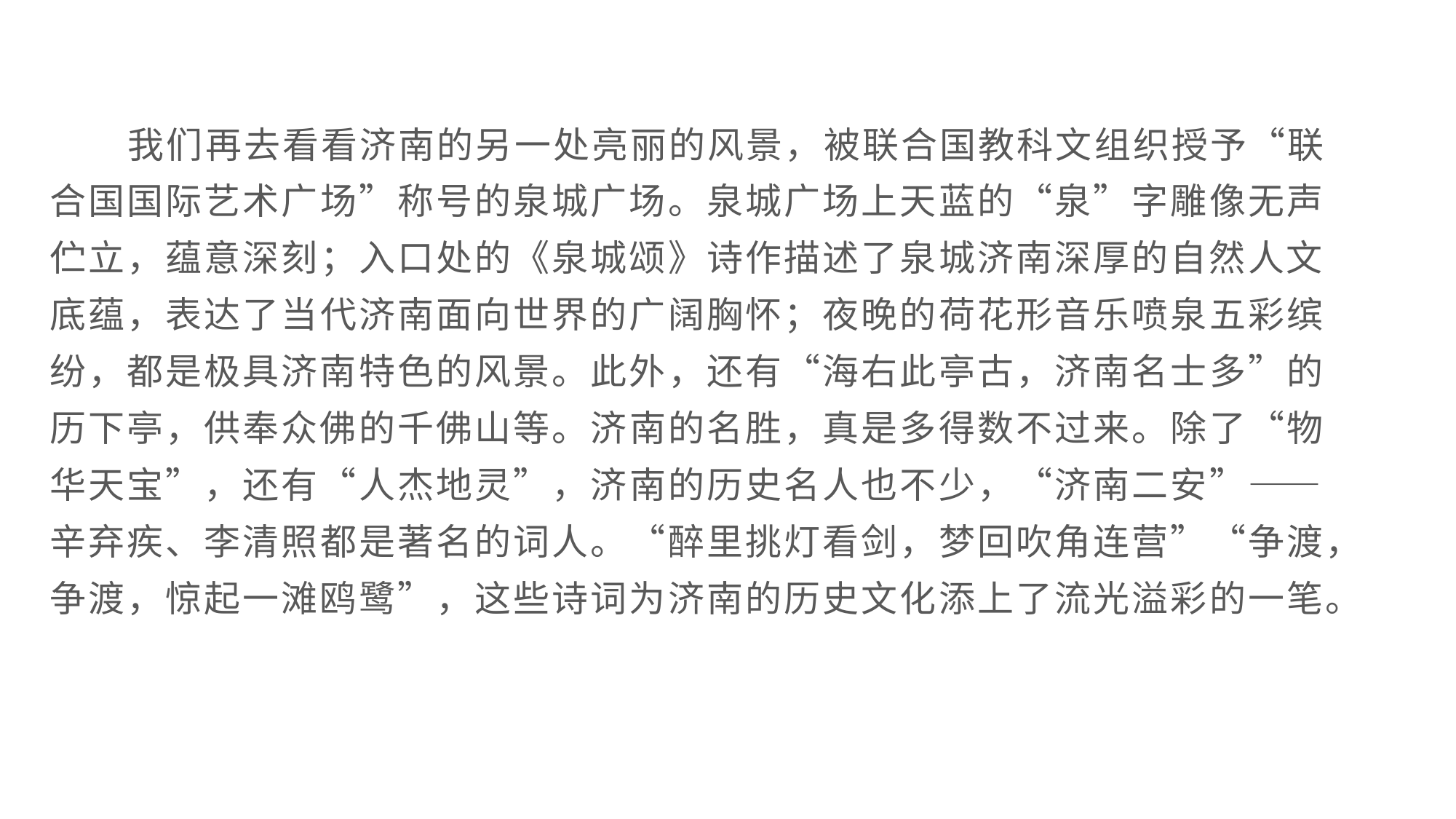

我们再去看看济南的另一处亮丽的风景，被联合国教科文组织授予“联合国国际艺术广场”称号的泉城广场。泉城广场上天蓝的“泉”字雕像无声伫立，蕴意深刻；入口处的《泉城颂》诗作描述了泉城济南深厚的自然人文底蕴，表达了当代济南面向世界的广阔胸怀；夜晚的荷花形音乐喷泉五彩缤纷，都是极具济南特色的风景。此外，还有“海右此亭古，济南名士多”的历下亭，供奉众佛的千佛山等。济南的名胜，真是多得数不过来。除了“物华天宝”，还有“人杰地灵”，济南的历史名人也不少，“济南二安”——辛弃疾、李清照都是著名的词人。“醉里挑灯看剑，梦回吹角连营”“争渡，争渡，惊起一滩鸥鹭”，这些诗词为济南的历史文化添上了流光溢彩的一笔。